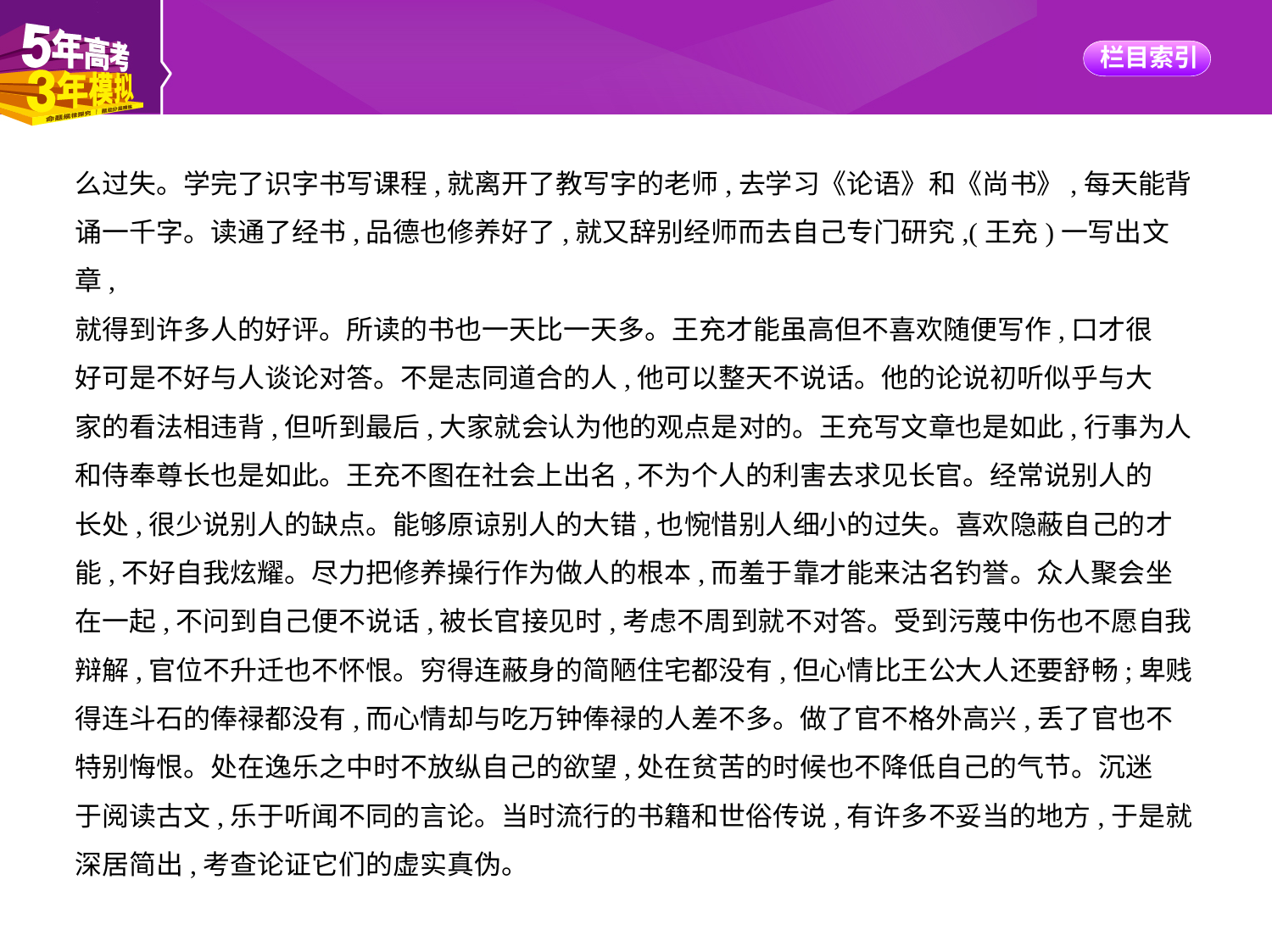

么过失。学完了识字书写课程,就离开了教写字的老师,去学习《论语》和《尚书》,每天能背
诵一千字。读通了经书,品德也修养好了,就又辞别经师而去自己专门研究,(王充)一写出文章,
就得到许多人的好评。所读的书也一天比一天多。王充才能虽高但不喜欢随便写作,口才很
好可是不好与人谈论对答。不是志同道合的人,他可以整天不说话。他的论说初听似乎与大
家的看法相违背,但听到最后,大家就会认为他的观点是对的。王充写文章也是如此,行事为人
和侍奉尊长也是如此。王充不图在社会上出名,不为个人的利害去求见长官。经常说别人的
长处,很少说别人的缺点。能够原谅别人的大错,也惋惜别人细小的过失。喜欢隐蔽自己的才
能,不好自我炫耀。尽力把修养操行作为做人的根本,而羞于靠才能来沽名钓誉。众人聚会坐
在一起,不问到自己便不说话,被长官接见时,考虑不周到就不对答。受到污蔑中伤也不愿自我
辩解,官位不升迁也不怀恨。穷得连蔽身的简陋住宅都没有,但心情比王公大人还要舒畅;卑贱
得连斗石的俸禄都没有,而心情却与吃万钟俸禄的人差不多。做了官不格外高兴,丢了官也不
特别悔恨。处在逸乐之中时不放纵自己的欲望,处在贫苦的时候也不降低自己的气节。沉迷
于阅读古文,乐于听闻不同的言论。当时流行的书籍和世俗传说,有许多不妥当的地方,于是就
深居简出,考查论证它们的虚实真伪。